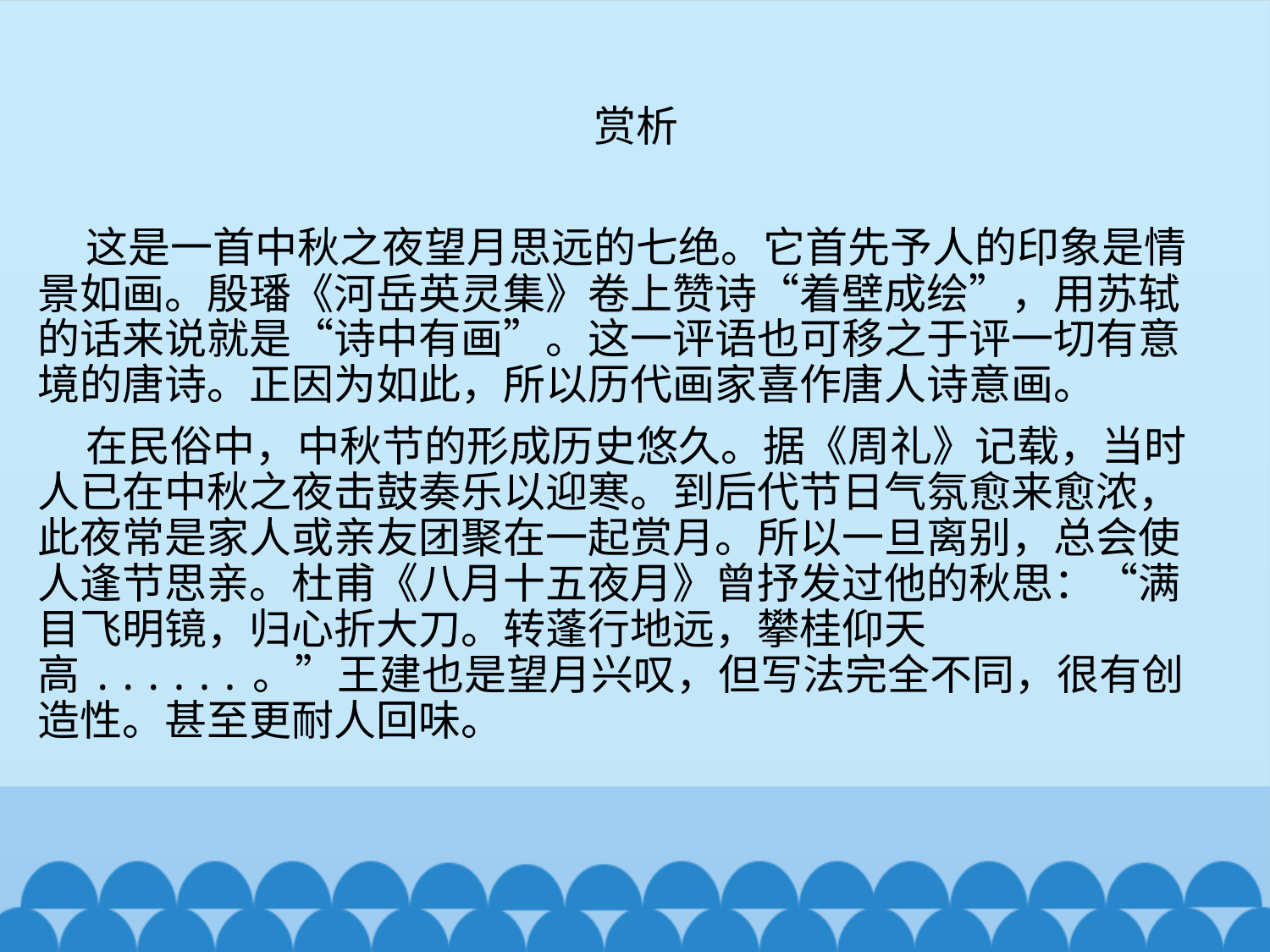

# 赏析
    这是一首中秋之夜望月思远的七绝。它首先予人的印象是情景如画。殷璠《河岳英灵集》卷上赞诗“着壁成绘”，用苏轼的话来说就是“诗中有画”。这一评语也可移之于评一切有意境的唐诗。正因为如此，所以历代画家喜作唐人诗意画。
    在民俗中，中秋节的形成历史悠久。据《周礼》记载，当时人已在中秋之夜击鼓奏乐以迎寒。到后代节日气氛愈来愈浓，此夜常是家人或亲友团聚在一起赏月。所以一旦离别，总会使人逢节思亲。杜甫《八月十五夜月》曾抒发过他的秋思：“满目飞明镜，归心折大刀。转蓬行地远，攀桂仰天高......。”王建也是望月兴叹，但写法完全不同，很有创造性。甚至更耐人回味。